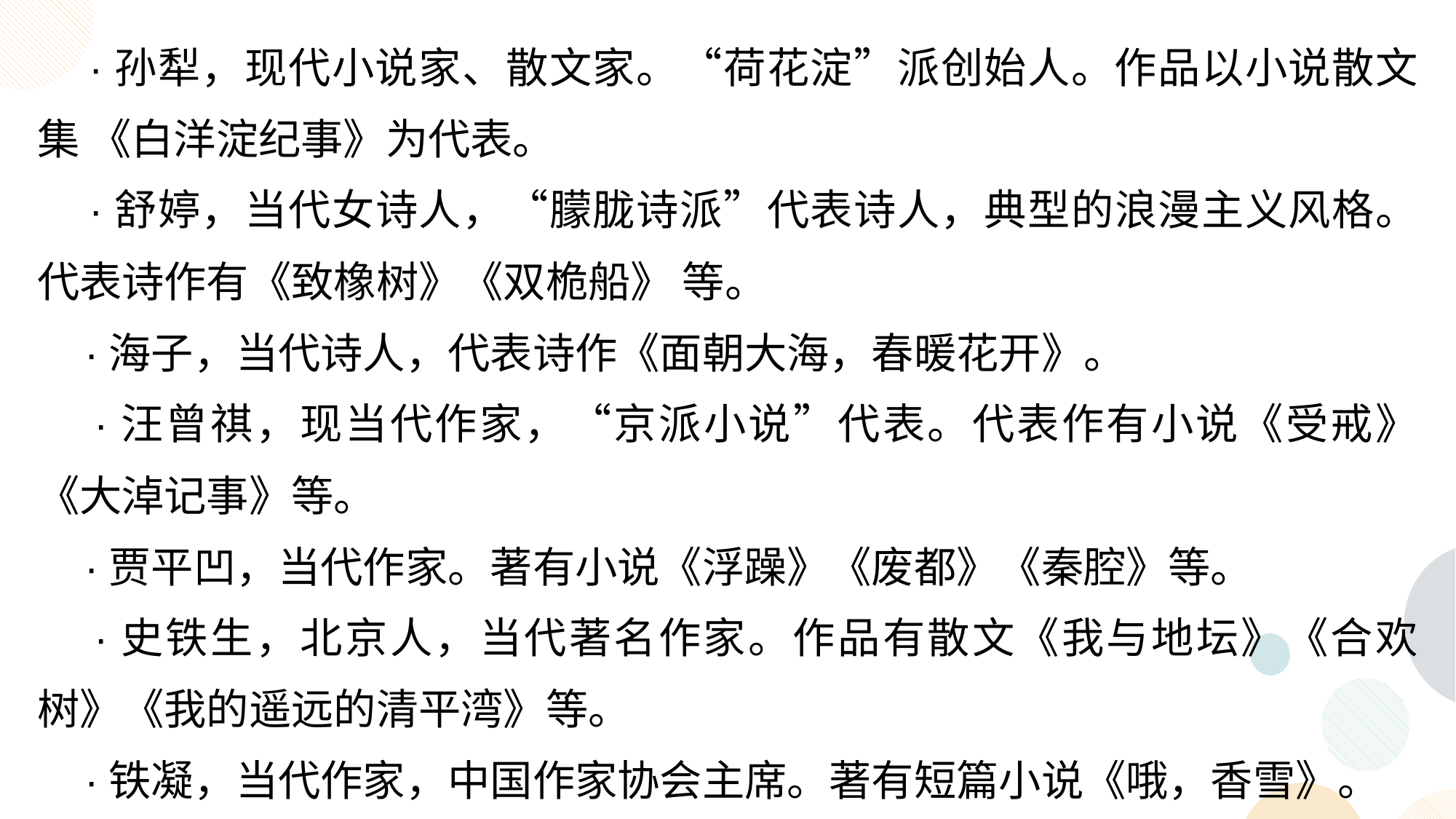

·孙犁，现代小说家、散文家。“荷花淀”派创始人。作品以小说散文集 《白洋淀纪事》为代表。
    ·舒婷，当代女诗人，“朦胧诗派”代表诗人，典型的浪漫主义风格。代表诗作有《致橡树》《双桅船》 等。
    ·海子，当代诗人，代表诗作《面朝大海，春暖花开》。
    ·汪曾祺，现当代作家，“京派小说”代表。代表作有小说《受戒》《大淖记事》等。
    ·贾平凹，当代作家。著有小说《浮躁》《废都》《秦腔》等。
    ·史铁生，北京人，当代著名作家。作品有散文《我与地坛》《合欢树》《我的遥远的清平湾》等。
    ·铁凝，当代作家，中国作家协会主席。著有短篇小说《哦，香雪》。